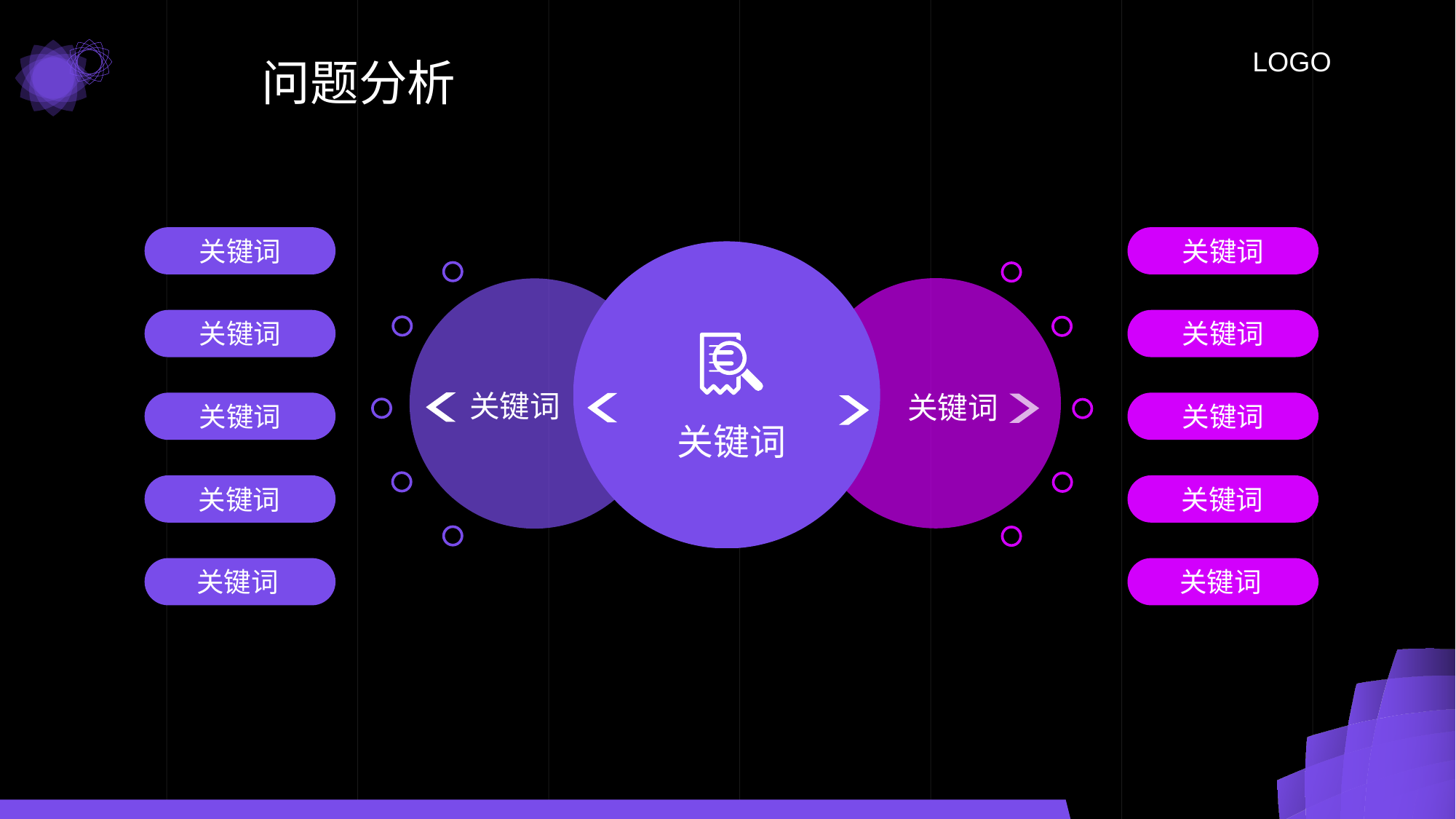

问题分析

关键词

关键词

关键词

关键词

关键词

关键词

关键词

关键词

关键词

关键词

关键词
关键词

关键词